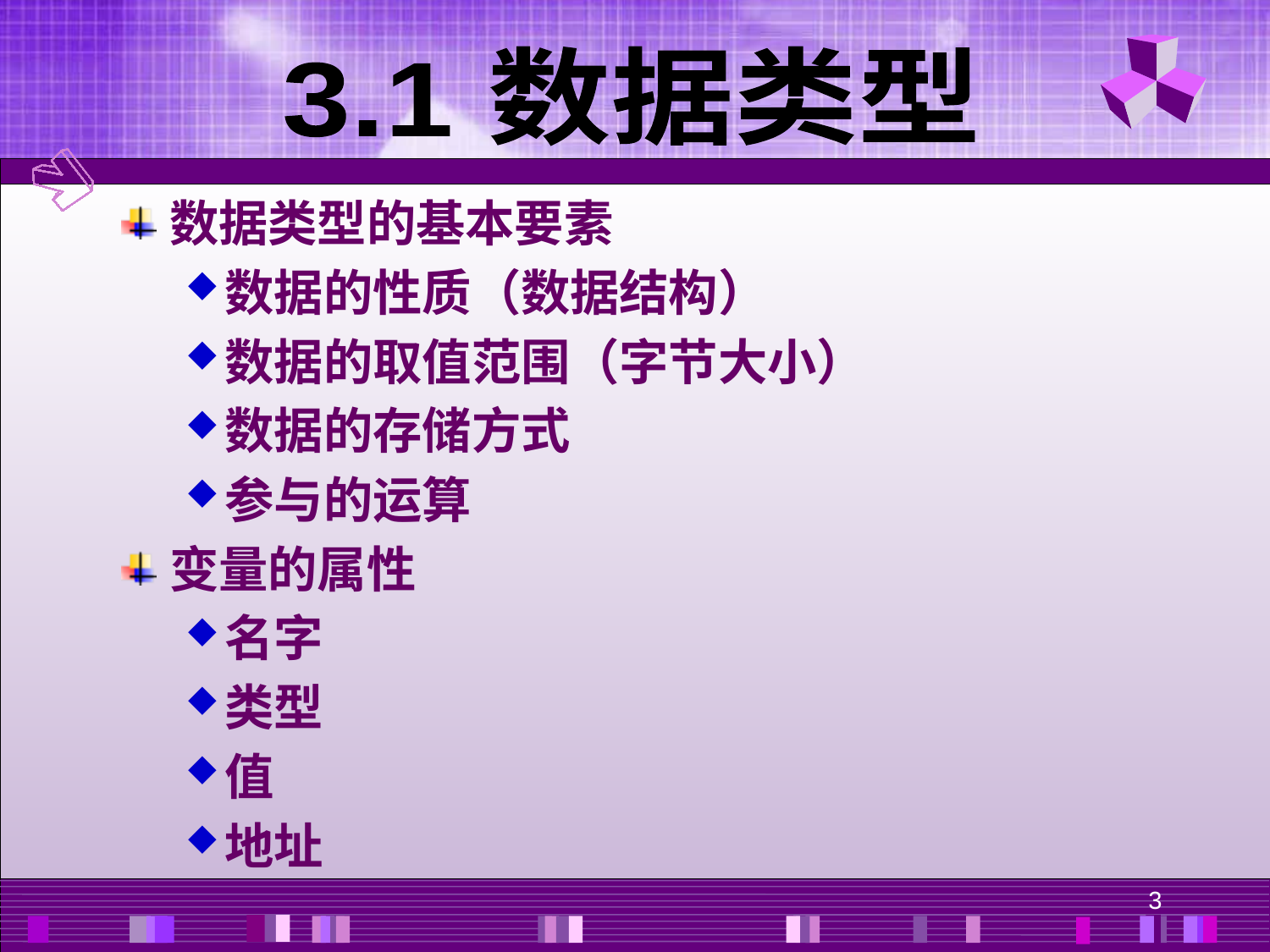

3.1 数据类型
数据类型的基本要素
数据的性质（数据结构）
数据的取值范围（字节大小）
数据的存储方式
参与的运算
变量的属性
名字
类型
值
地址
3